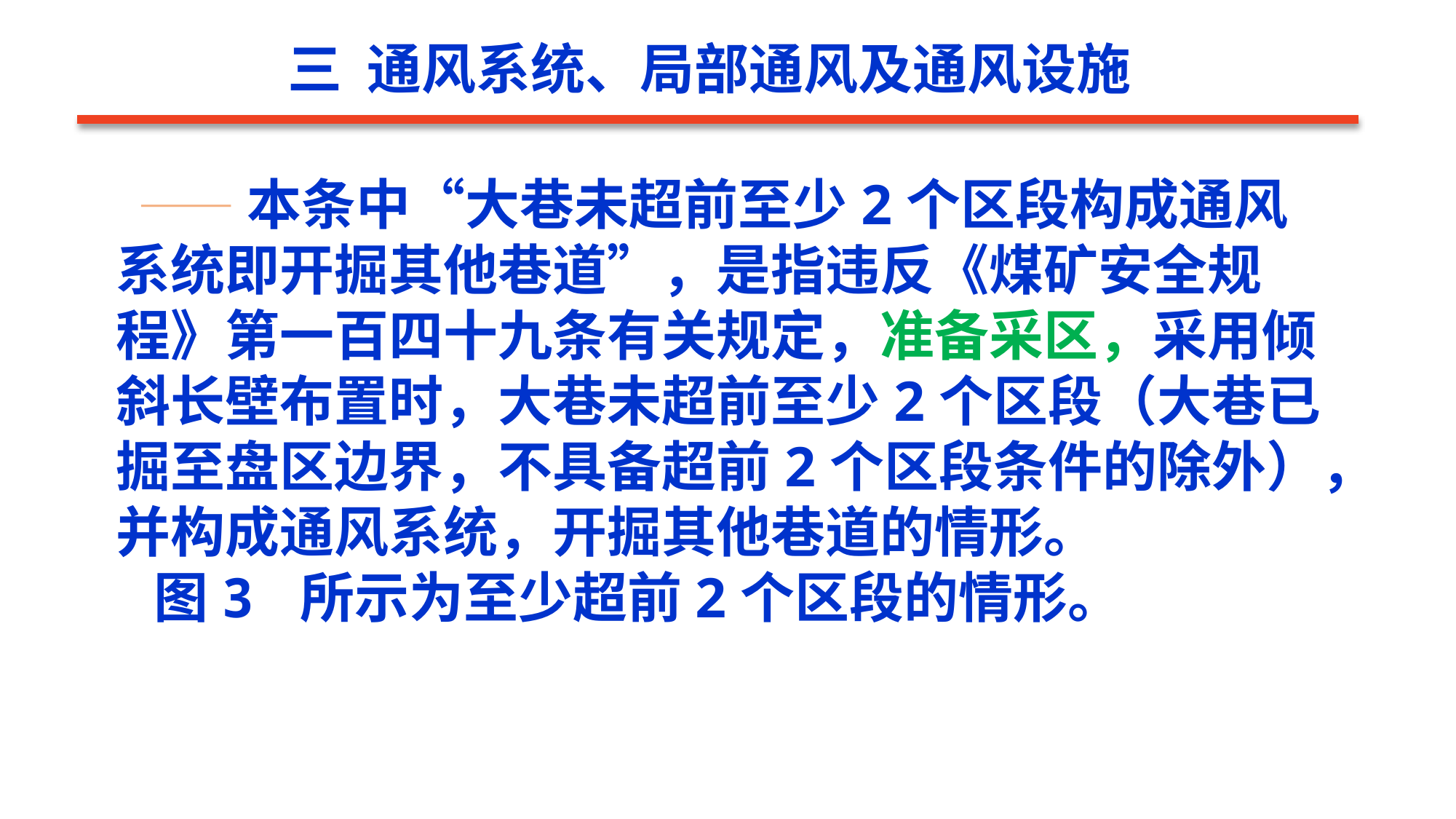

三  通风系统、局部通风及通风设施
  ——本条中“大巷未超前至少2个区段构成通风系统即开掘其他巷道”，是指违反《煤矿安全规程》第一百四十九条有关规定，准备采区，采用倾斜长壁布置时，大巷未超前至少2个区段（大巷已掘至盘区边界，不具备超前2个区段条件的除外），并构成通风系统，开掘其他巷道的情形。
  图3 所示为至少超前2个区段的情形。